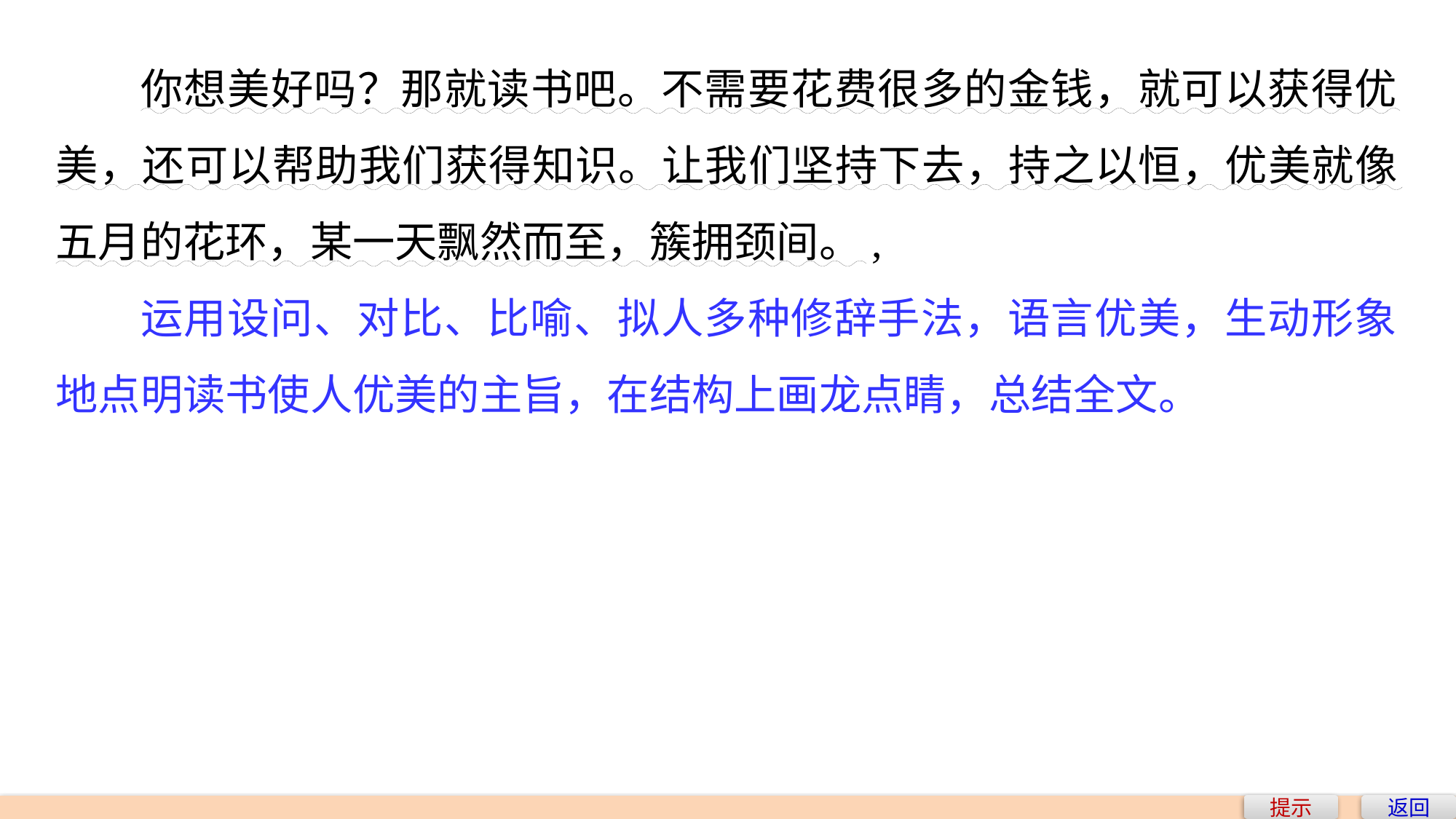

你想美好吗？那就读书吧。不需要花费很多的金钱，就可以获得优美，还可以帮助我们获得知识。让我们坚持下去，持之以恒，优美就像五月的花环，某一天飘然而至，簇拥颈间。,
运用设问、对比、比喻、拟人多种修辞手法，语言优美，生动形象地点明读书使人优美的主旨，在结构上画龙点睛，总结全文。
提示
返回